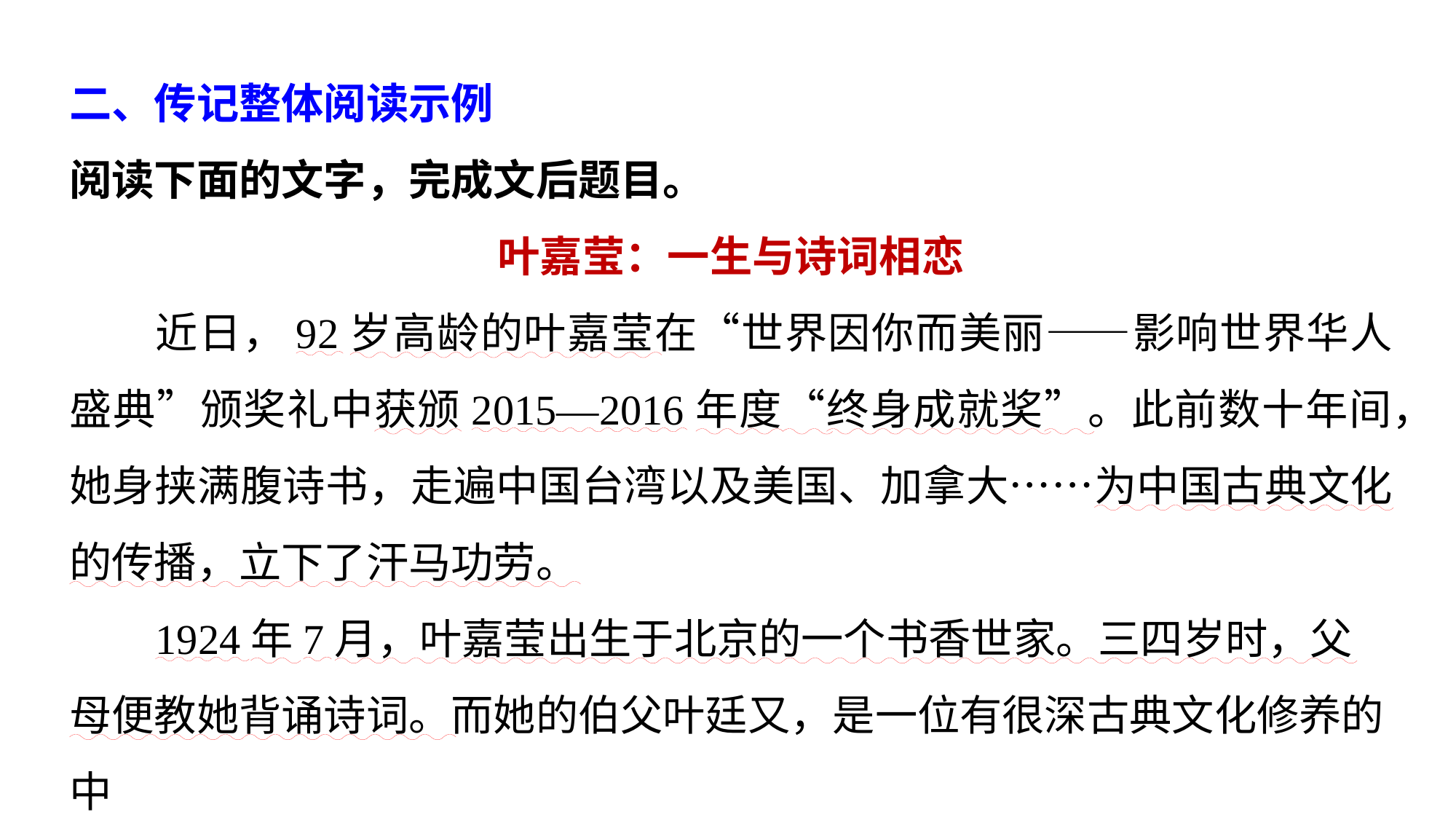

二、传记整体阅读示例
阅读下面的文字，完成文后题目。
叶嘉莹：一生与诗词相恋
近日，92岁高龄的叶嘉莹在“世界因你而美丽——影响世界华人盛典”颁奖礼中获颁2015—2016年度“终身成就奖”。此前数十年间，她身挟满腹诗书，走遍中国台湾以及美国、加拿大……为中国古典文化的传播，立下了汗马功劳。
1924年7月，叶嘉莹出生于北京的一个书香世家。三四岁时，父母便教她背诵诗词。而她的伯父叶廷又，是一位有很深古典文化修养的中